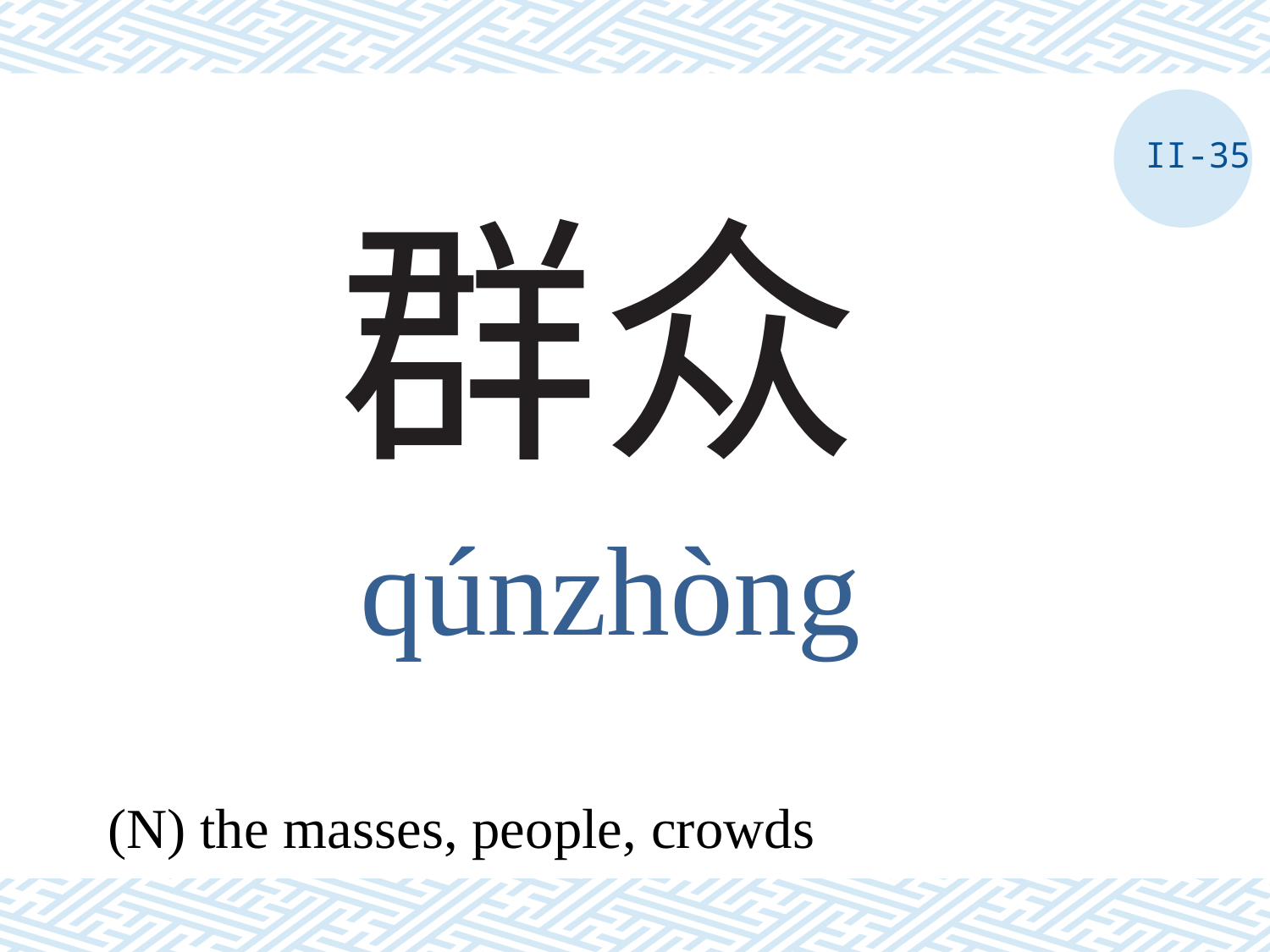

II-35

# 群众
qúnzhòng
(N) the masses, people, crowds